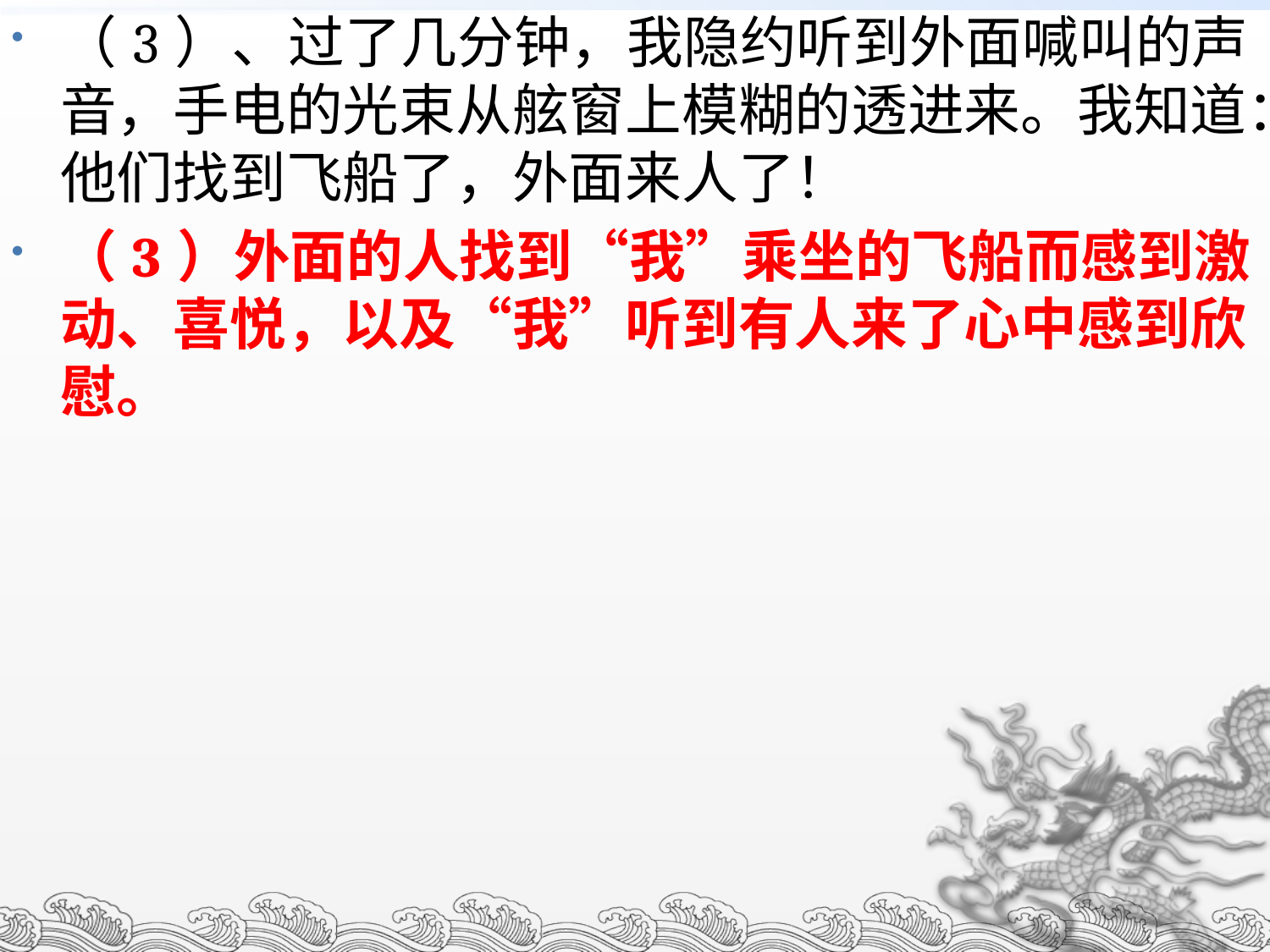

（3）、过了几分钟，我隐约听到外面喊叫的声音，手电的光束从舷窗上模糊的透进来。我知道：他们找到飞船了，外面来人了！
（3）外面的人找到“我”乘坐的飞船而感到激动、喜悦，以及“我”听到有人来了心中感到欣慰。